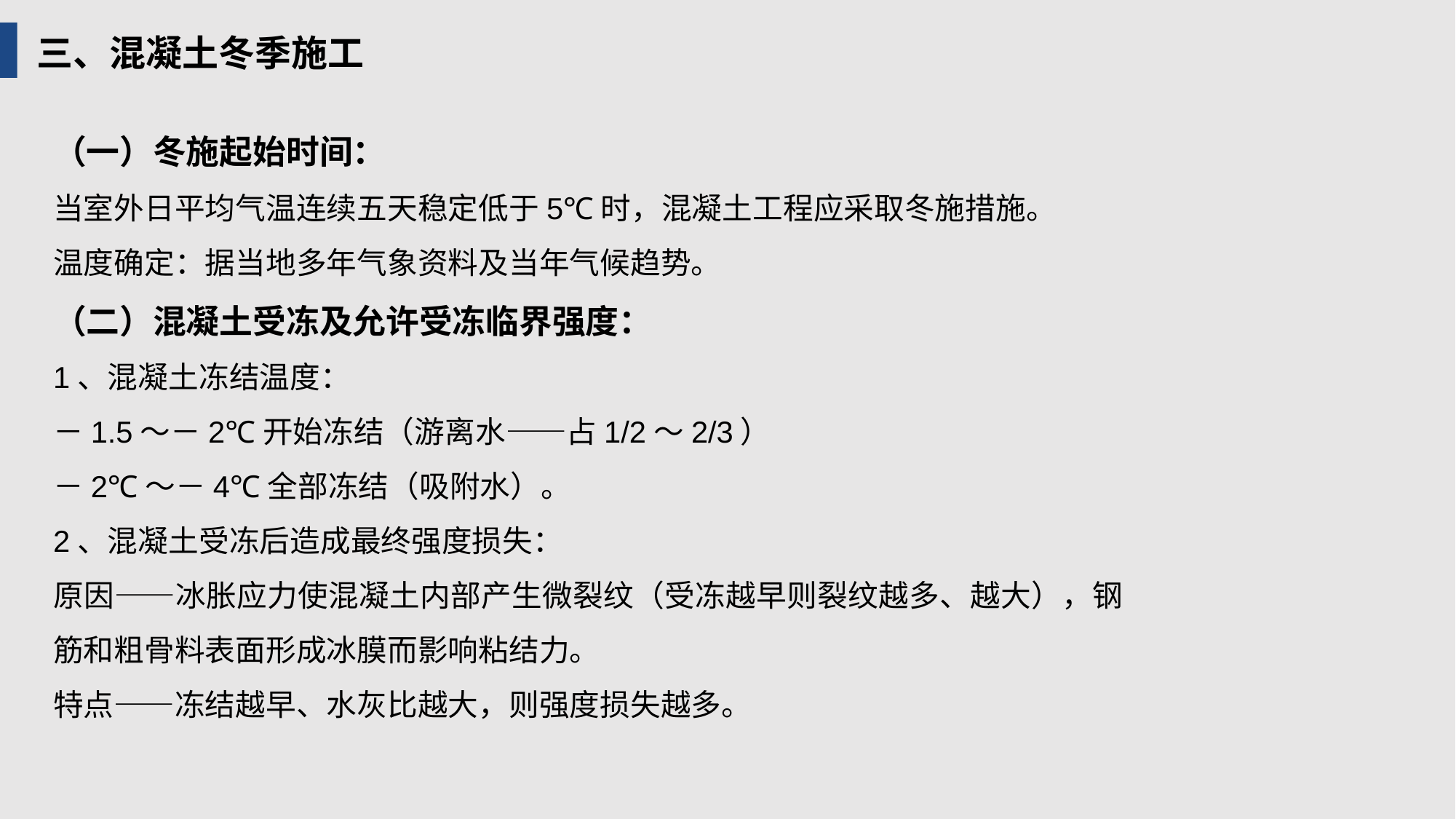

三、混凝土冬季施工
（一）冬施起始时间：
当室外日平均气温连续五天稳定低于5℃时，混凝土工程应采取冬施措施。
温度确定：据当地多年气象资料及当年气候趋势。
（二）混凝土受冻及允许受冻临界强度：
1、混凝土冻结温度：
－1.5～－2℃开始冻结（游离水——占1/2～2/3）
－2℃～－4℃全部冻结（吸附水）。
2、混凝土受冻后造成最终强度损失：
原因——冰胀应力使混凝土内部产生微裂纹（受冻越早则裂纹越多、越大），钢筋和粗骨料表面形成冰膜而影响粘结力。
特点——冻结越早、水灰比越大，则强度损失越多。